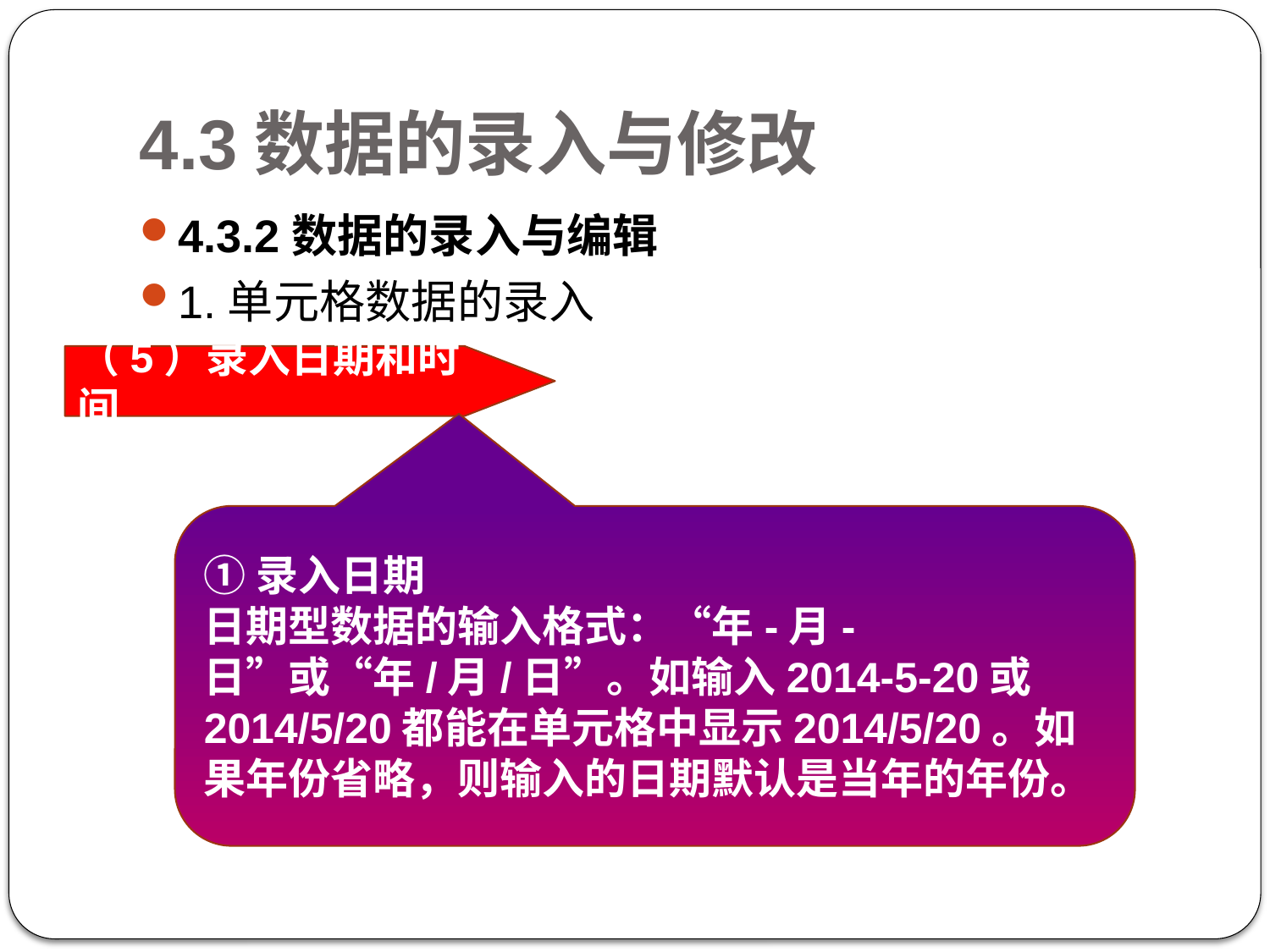

# 4.3数据的录入与修改
4.3.2数据的录入与编辑
1.单元格数据的录入

（5）录入日期和时间
①录入日期
日期型数据的输入格式：“年-月-日”或“年/月/日”。如输入2014-5-20或2014/5/20都能在单元格中显示2014/5/20。如果年份省略，则输入的日期默认是当年的年份。